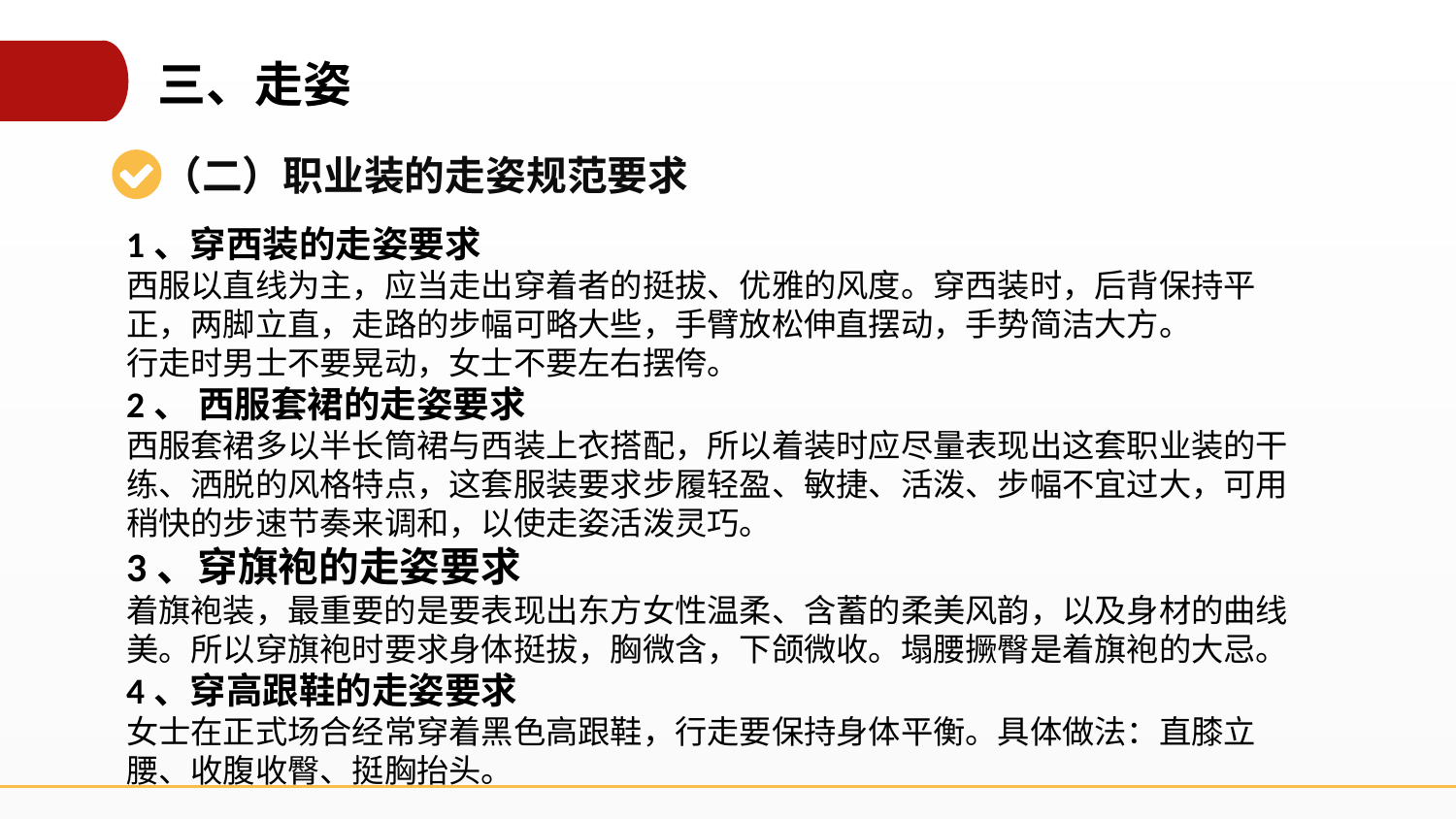

三、走姿

（二）职业装的走姿规范要求
1、穿西装的走姿要求
西服以直线为主，应当走出穿着者的挺拔、优雅的风度。穿西装时，后背保持平正，两脚立直，走路的步幅可略大些，手臂放松伸直摆动，手势简洁大方。
行走时男士不要晃动，女士不要左右摆侉。
2、 西服套裙的走姿要求
西服套裙多以半长筒裙与西装上衣搭配，所以着装时应尽量表现出这套职业装的干练、洒脱的风格特点，这套服装要求步履轻盈、敏捷、活泼、步幅不宜过大，可用稍快的步速节奏来调和，以使走姿活泼灵巧。
3、穿旗袍的走姿要求
着旗袍装，最重要的是要表现出东方女性温柔、含蓄的柔美风韵，以及身材的曲线美。所以穿旗袍时要求身体挺拔，胸微含，下颌微收。塌腰撅臀是着旗袍的大忌。
4、穿高跟鞋的走姿要求
女士在正式场合经常穿着黑色高跟鞋，行走要保持身体平衡。具体做法：直膝立腰、收腹收臀、挺胸抬头。